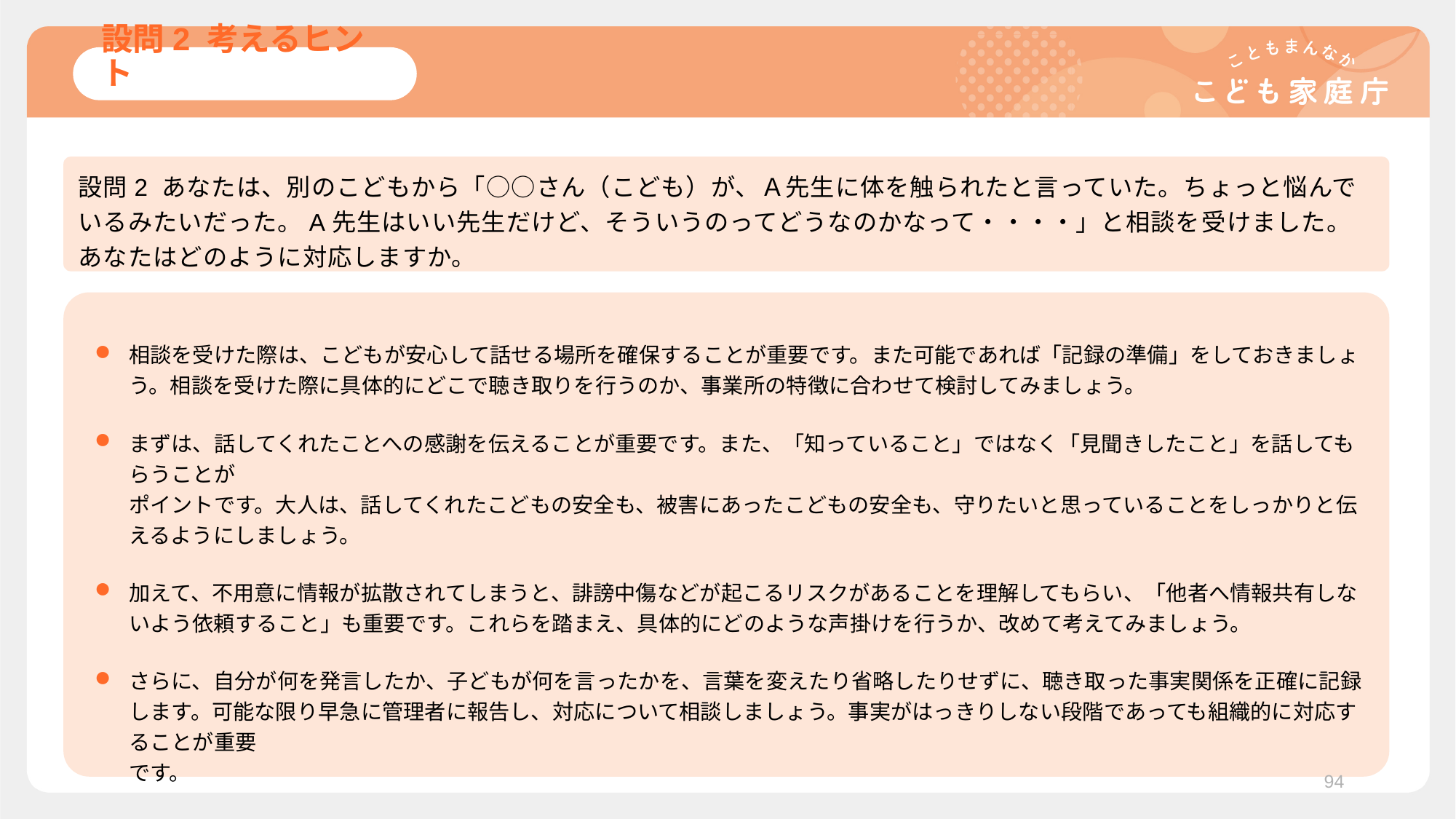

# 設問2 考えるヒント

設問2 あなたは、別のこどもから「○○さん（こども）が、Ａ先生に体を触られたと言っていた。ちょっと悩んでいるみたいだった。A先生はいい先生だけど、そういうのってどうなのかなって・・・・」と相談を受けました。あなたはどのように対応しますか。

相談を受けた際は、こどもが安心して話せる場所を確保することが重要です。また可能であれば「記録の準備」をしておきましょう。相談を受けた際に具体的にどこで聴き取りを行うのか、事業所の特徴に合わせて検討してみましょう。
まずは、話してくれたことへの感謝を伝えることが重要です。また、「知っていること」ではなく「見聞きしたこと」を話してもらうことが
ポイントです。大人は、話してくれたこどもの安全も、被害にあったこどもの安全も、守りたいと思っていることをしっかりと伝えるようにしましょう。
加えて、不用意に情報が拡散されてしまうと、誹謗中傷などが起こるリスクがあることを理解してもらい、「他者へ情報共有しないよう依頼すること」も重要です。これらを踏まえ、具体的にどのような声掛けを行うか、改めて考えてみましょう。
さらに、自分が何を発言したか、子どもが何を言ったかを、言葉を変えたり省略したりせずに、聴き取った事実関係を正確に記録します。可能な限り早急に管理者に報告し、対応について相談しましょう。事実がはっきりしない段階であっても組織的に対応することが重要
です。
94